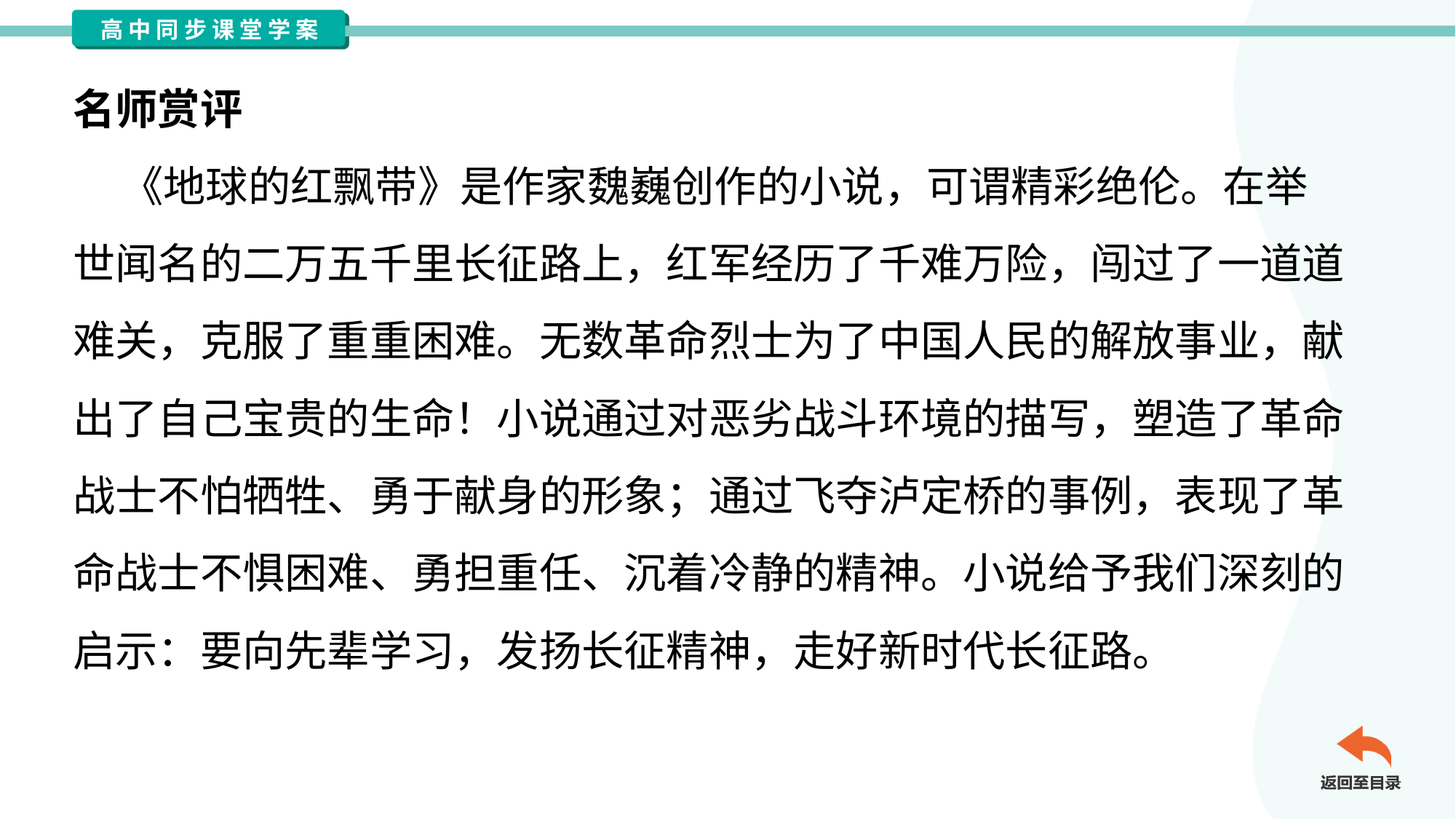

名师赏评
    《地球的红飘带》是作家魏巍创作的小说，可谓精彩绝伦。在举
世闻名的二万五千里长征路上，红军经历了千难万险，闯过了一道道
难关，克服了重重困难。无数革命烈士为了中国人民的解放事业，献
出了自己宝贵的生命！小说通过对恶劣战斗环境的描写，塑造了革命
战士不怕牺牲、勇于献身的形象；通过飞夺泸定桥的事例，表现了革
命战士不惧困难、勇担重任、沉着冷静的精神。小说给予我们深刻的
启示：要向先辈学习，发扬长征精神，走好新时代长征路。